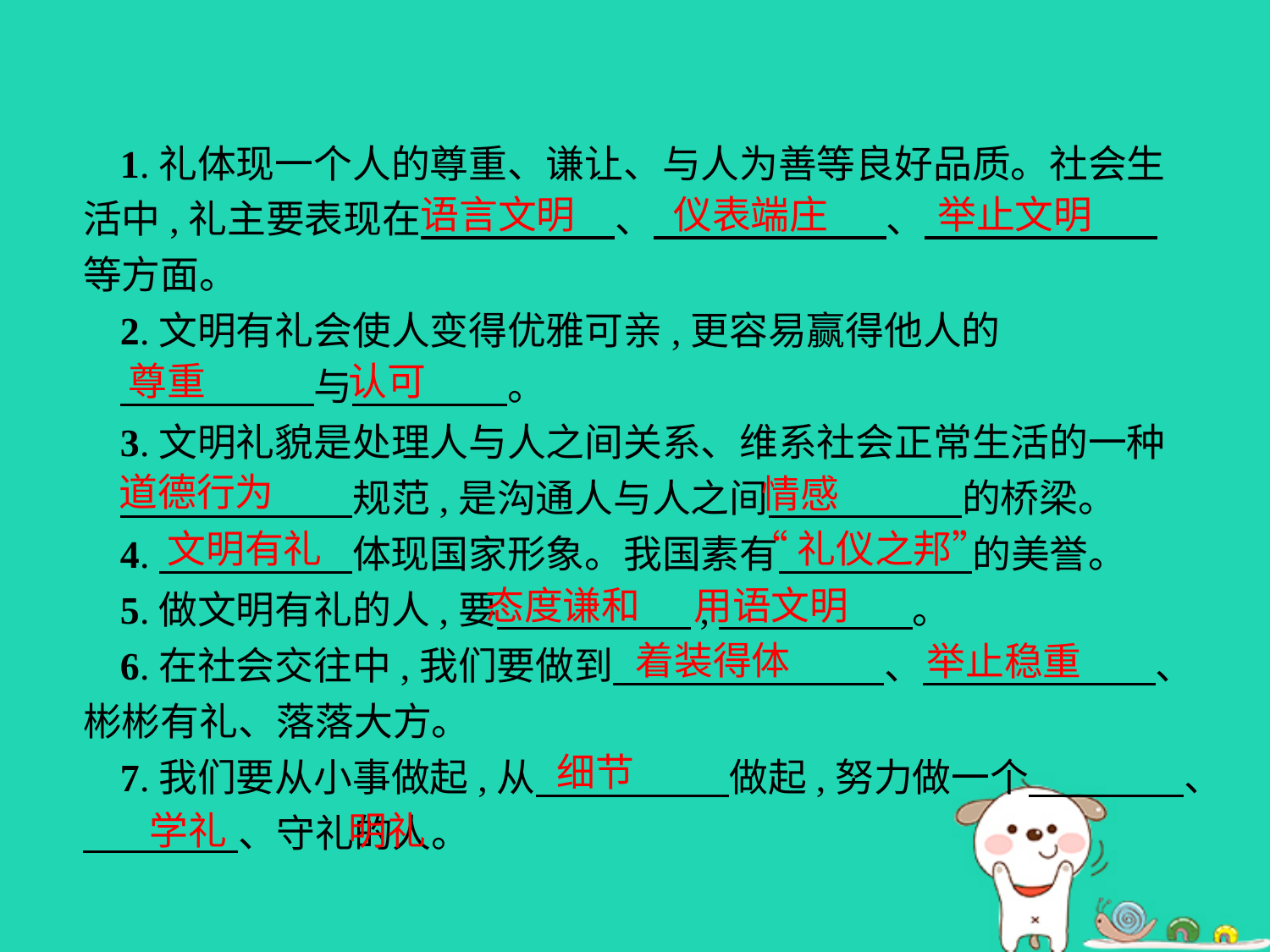

1.礼体现一个人的尊重、谦让、与人为善等良好品质。社会生活中,礼主要表现在　　　　　、　　　　　　、　　　　　　等方面。
2.文明有礼会使人变得优雅可亲,更容易赢得他人的
　　　　　与　　　　。
3.文明礼貌是处理人与人之间关系、维系社会正常生活的一种
　　　　　　规范,是沟通人与人之间　　　　　的桥梁。
4.　　　　　体现国家形象。我国素有　　　　　的美誉。
5.做文明有礼的人,要　　　　　,　　　　　。
6.在社会交往中,我们要做到　　　　　　　、　　　　　　、彬彬有礼、落落大方。
7.我们要从小事做起,从　　　　　做起,努力做一个　　　　、　　　　、守礼的人。
语言文明
仪表端庄
举止文明
尊重
认可
道德行为
情感
“礼仪之邦”
文明有礼
态度谦和
用语文明
着装得体
举止稳重
细节
学礼
明礼